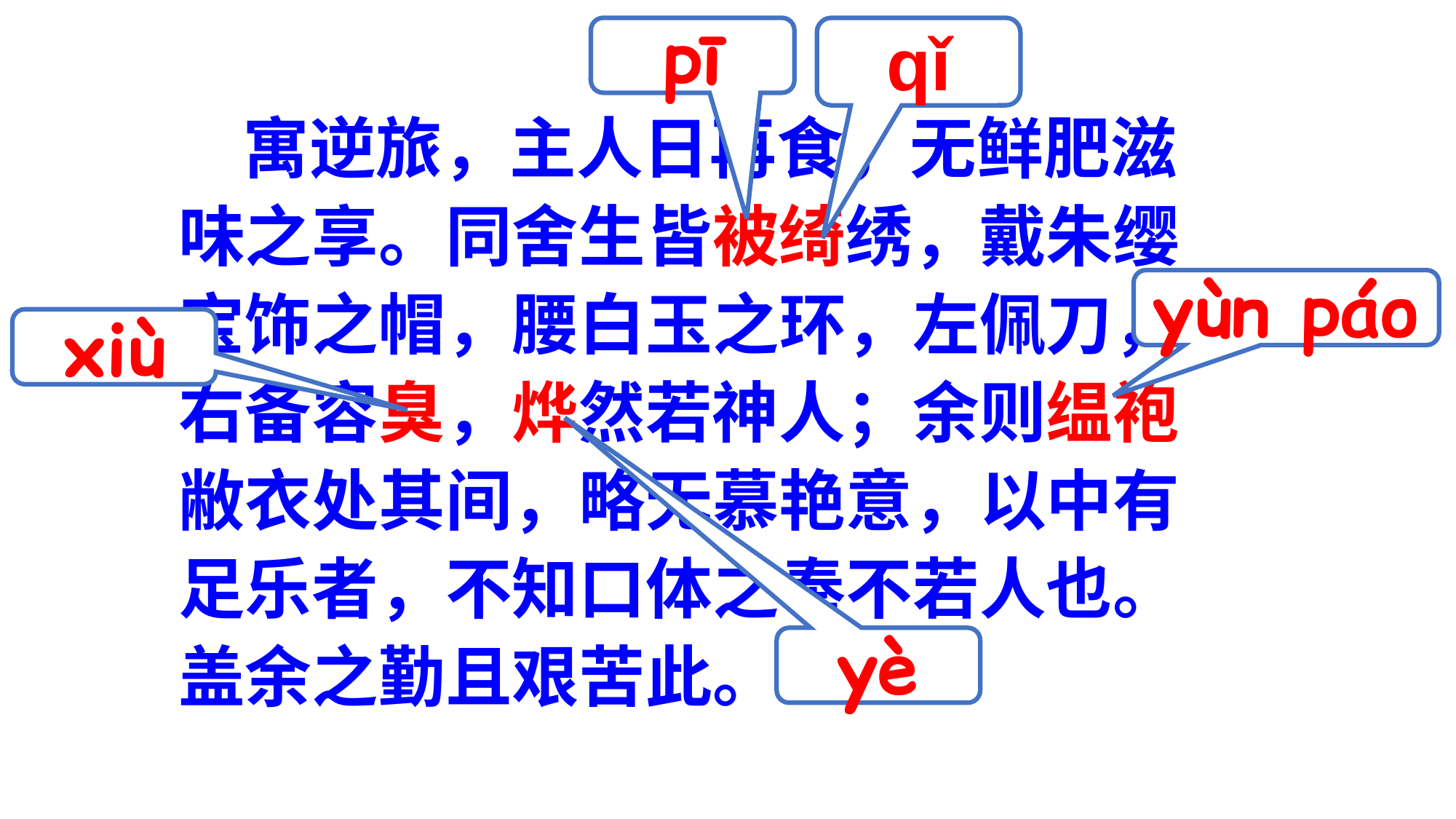

pī
qǐ
    寓逆旅，主人日再食，无鲜肥滋味之享。同舍生皆被绮绣，戴朱缨宝饰之帽，腰白玉之环，左佩刀，右备容臭，烨然若神人；余则缊袍敝衣处其间，略无慕艳意，以中有足乐者，不知口体之奉不若人也。盖余之勤且艰苦此。
yùn páo
xiù
yè